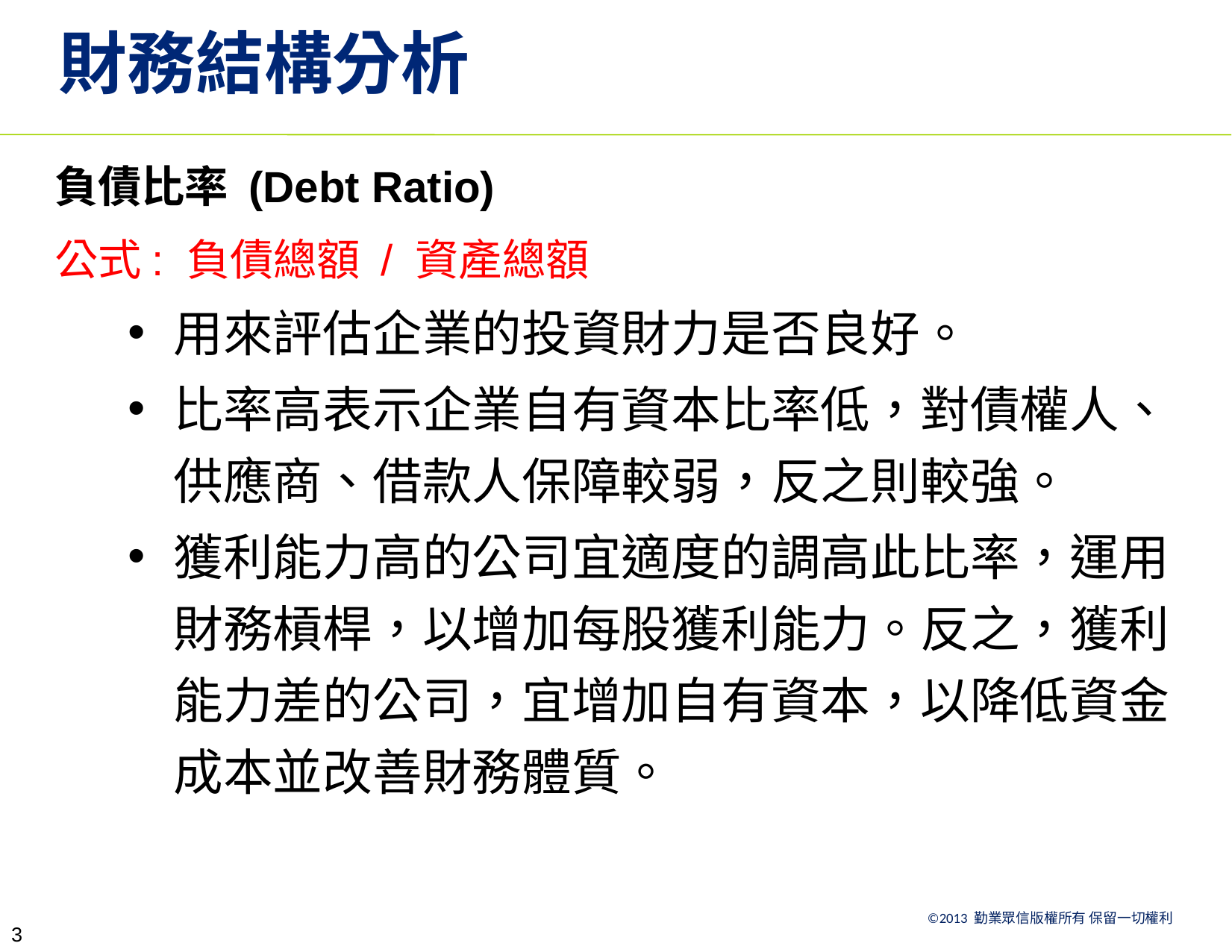

# 財務結構分析
負債比率 (Debt Ratio)
公式: 負債總額 / 資產總額
用來評估企業的投資財力是否良好。
比率高表示企業自有資本比率低，對債權人、供應商、借款人保障較弱，反之則較強。
獲利能力高的公司宜適度的調高此比率，運用財務槓桿，以增加每股獲利能力。反之，獲利能力差的公司，宜增加自有資本，以降低資金成本並改善財務體質。
3